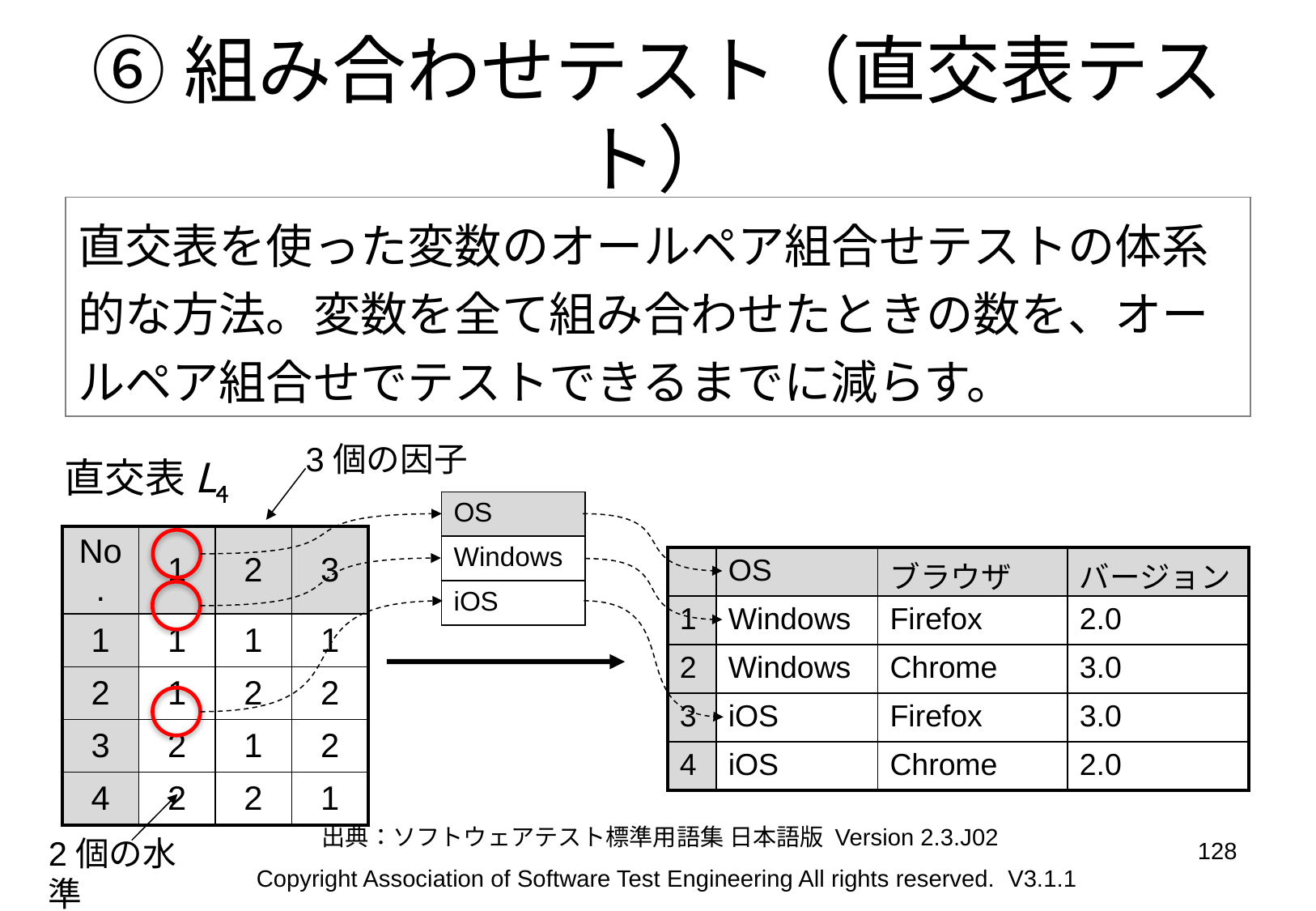

# ⑥組み合わせテスト（直交表テスト）
直交表を使った変数のオールペア組合せテストの体系的な方法。変数を全て組み合わせたときの数を、オールペア組合せでテストできるまでに減らす。
直交表に変数（因子）、値（水準）を割り付ける
3個の因子
直交表L4
| OS |
| --- |
| Windows |
| iOS |

| No. | 1 | 2 | 3 |
| --- | --- | --- | --- |
| 1 | 1 | 1 | 1 |
| 2 | 1 | 2 | 2 |
| 3 | 2 | 1 | 2 |
| 4 | 2 | 2 | 1 |

|  | OS | ブラウザ | バージョン |
| --- | --- | --- | --- |
| 1 | Windows | Firefox | 2.0 |
| 2 | Windows | Chrome | 3.0 |
| 3 | iOS | Firefox | 3.0 |
| 4 | iOS | Chrome | 2.0 |

出典：ソフトウェアテスト標準用語集 日本語版 Version 2.3.J02
2個の水準
128
Copyright Association of Software Test Engineering All rights reserved.  V3.1.1